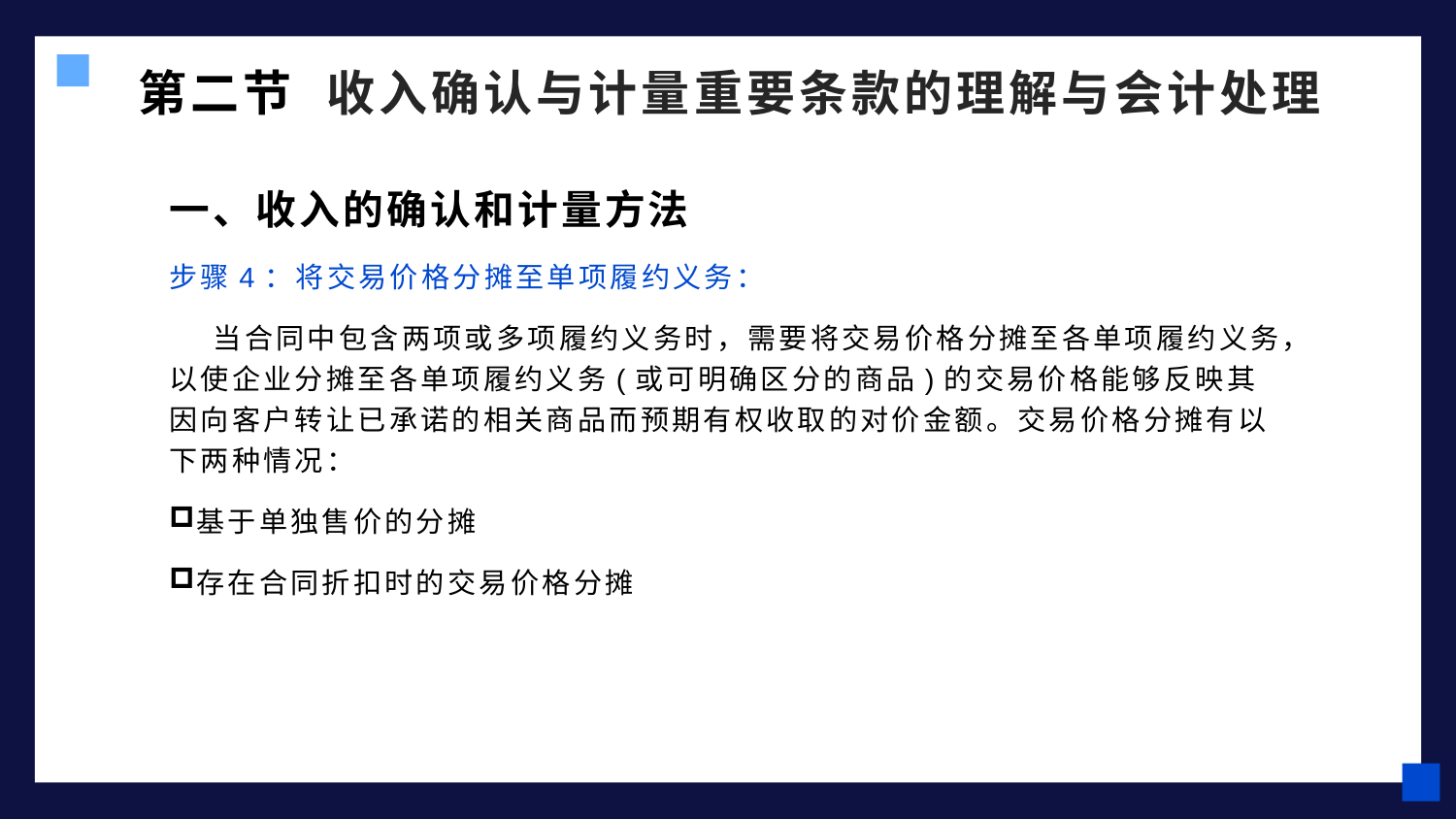

第二节  收入确认与计量重要条款的理解与会计处理
一、收入的确认和计量方法
步骤4：将交易价格分摊至单项履约义务：
    当合同中包含两项或多项履约义务时，需要将交易价格分摊至各单项履约义务，以使企业分摊至各单项履约义务(或可明确区分的商品)的交易价格能够反映其因向客户转让已承诺的相关商品而预期有权收取的对价金额。交易价格分摊有以下两种情况：
基于单独售价的分摊
存在合同折扣时的交易价格分摊